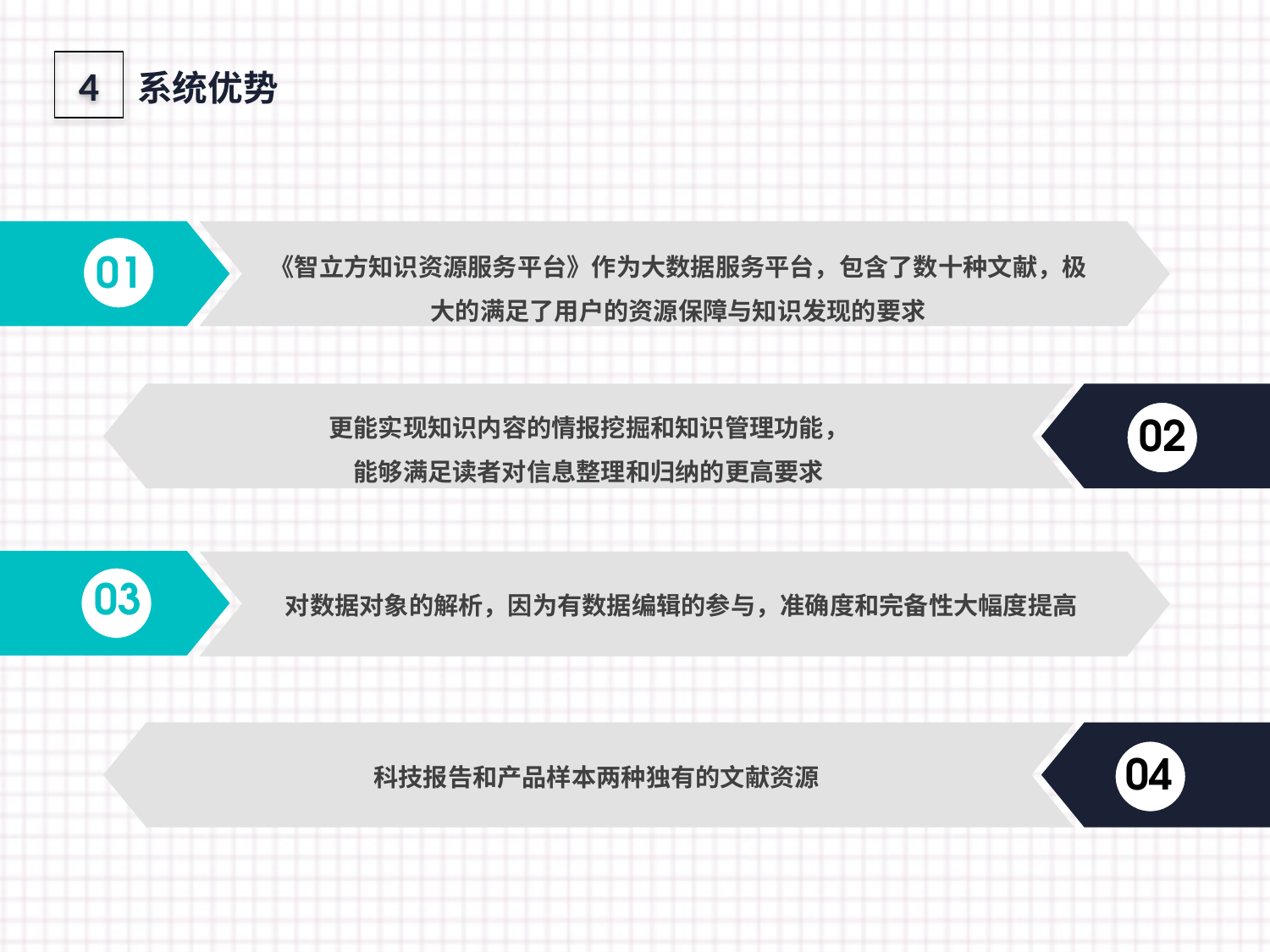

4
系统优势

《智立方知识资源服务平台》作为大数据服务平台，包含了数十种文献，极大的满足了用户的资源保障与知识发现的要求

01

更能实现知识内容的情报挖掘和知识管理功能，
能够满足读者对信息整理和归纳的更高要求

02

03
对数据对象的解析，因为有数据编辑的参与，准确度和完备性大幅度提高

04
科技报告和产品样本两种独有的文献资源